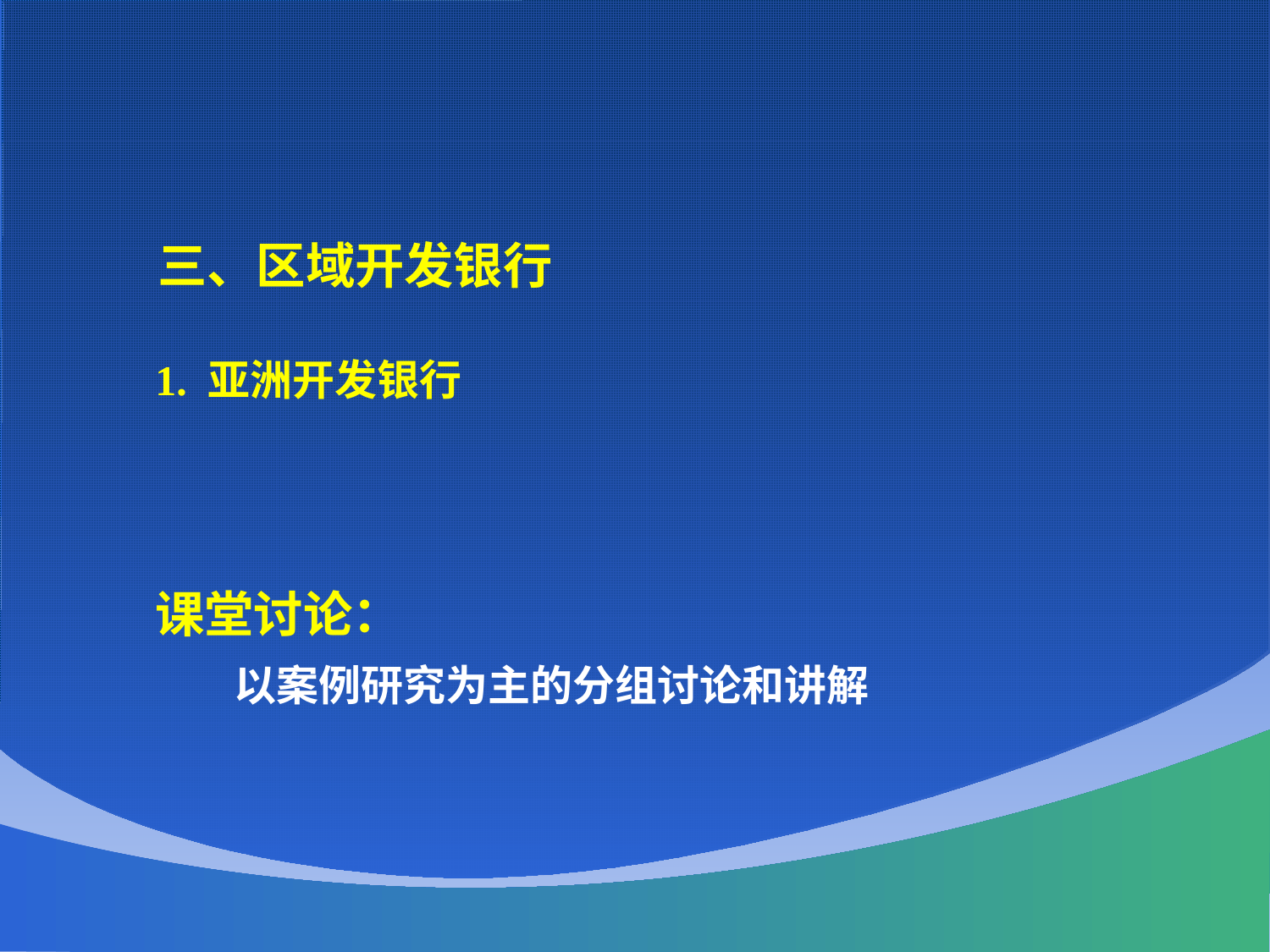

三、区域开发银行

   1. 亚洲开发银行

      课堂讨论：
             以案例研究为主的分组讨论和讲解